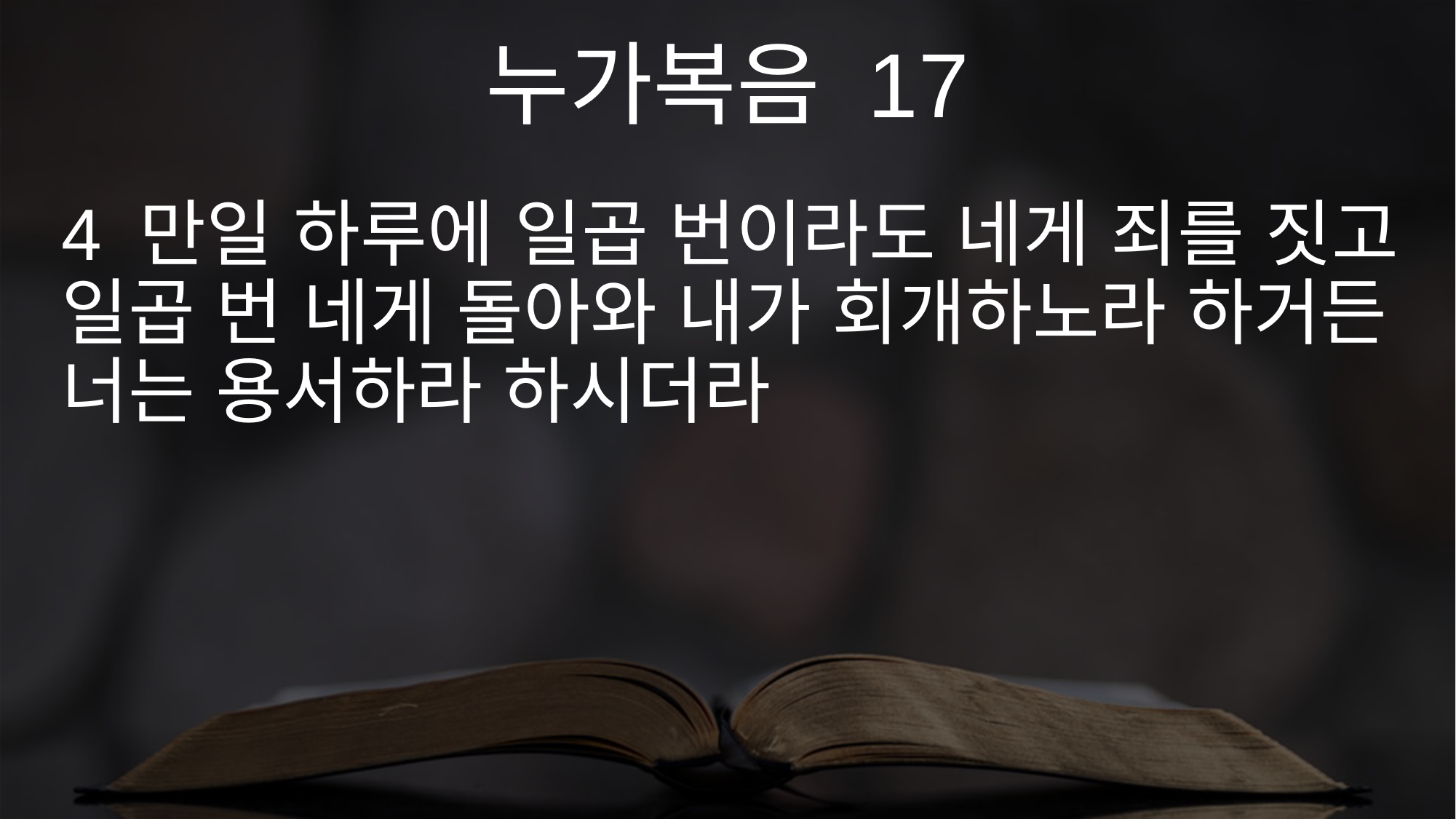

누가복음 17
4 만일 하루에 일곱 번이라도 네게 죄를 짓고 일곱 번 네게 돌아와 내가 회개하노라 하거든 너는 용서하라 하시더라